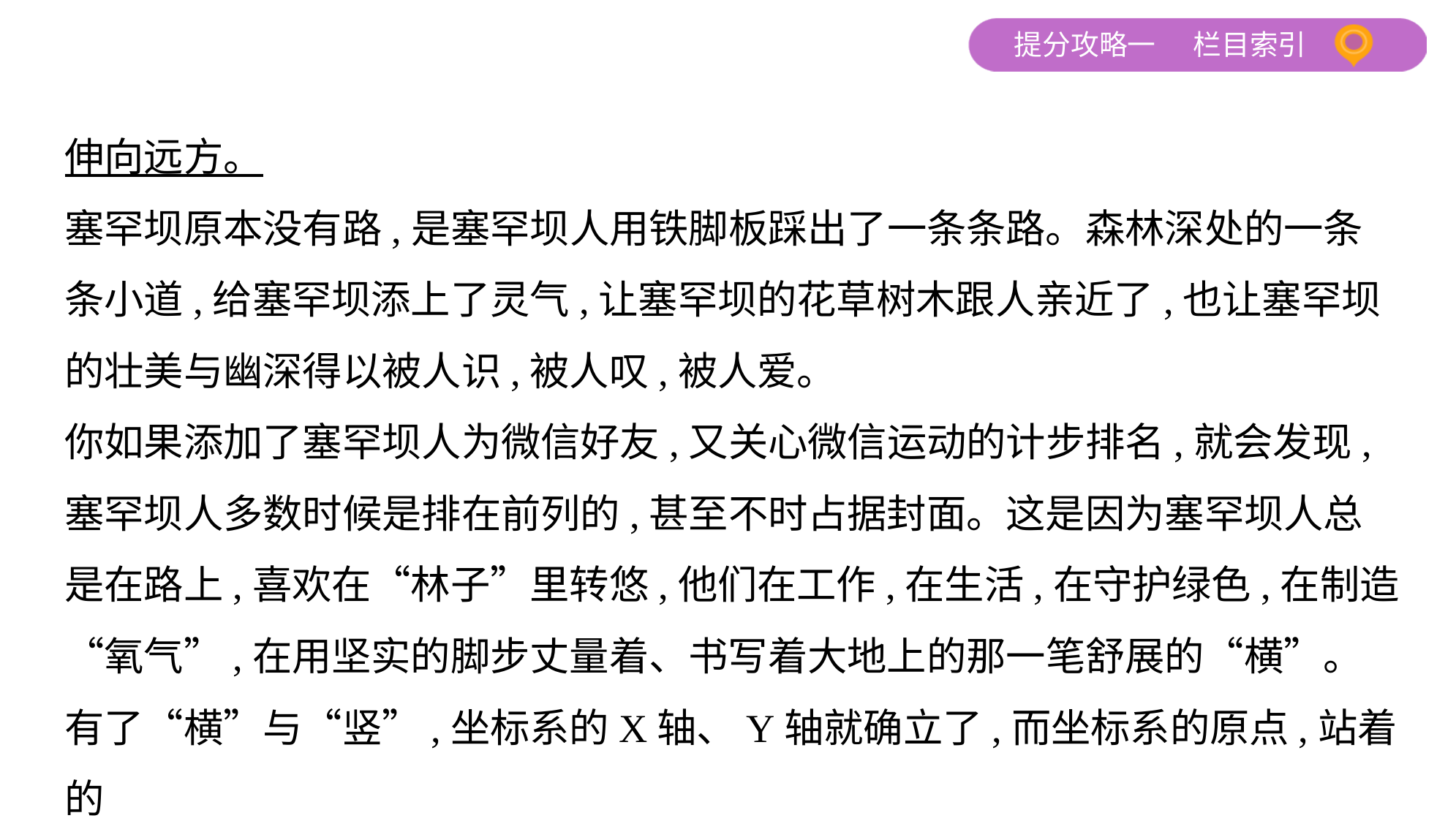

伸向远方。
塞罕坝原本没有路,是塞罕坝人用铁脚板踩出了一条条路。森林深处的一条
条小道,给塞罕坝添上了灵气,让塞罕坝的花草树木跟人亲近了,也让塞罕坝
的壮美与幽深得以被人识,被人叹,被人爱。
你如果添加了塞罕坝人为微信好友,又关心微信运动的计步排名,就会发现,
塞罕坝人多数时候是排在前列的,甚至不时占据封面。这是因为塞罕坝人总
是在路上,喜欢在“林子”里转悠,他们在工作,在生活,在守护绿色,在制造
“氧气”,在用坚实的脚步丈量着、书写着大地上的那一笔舒展的“横”。
有了“横”与“竖”,坐标系的X轴、Y轴就确立了,而坐标系的原点,站着的